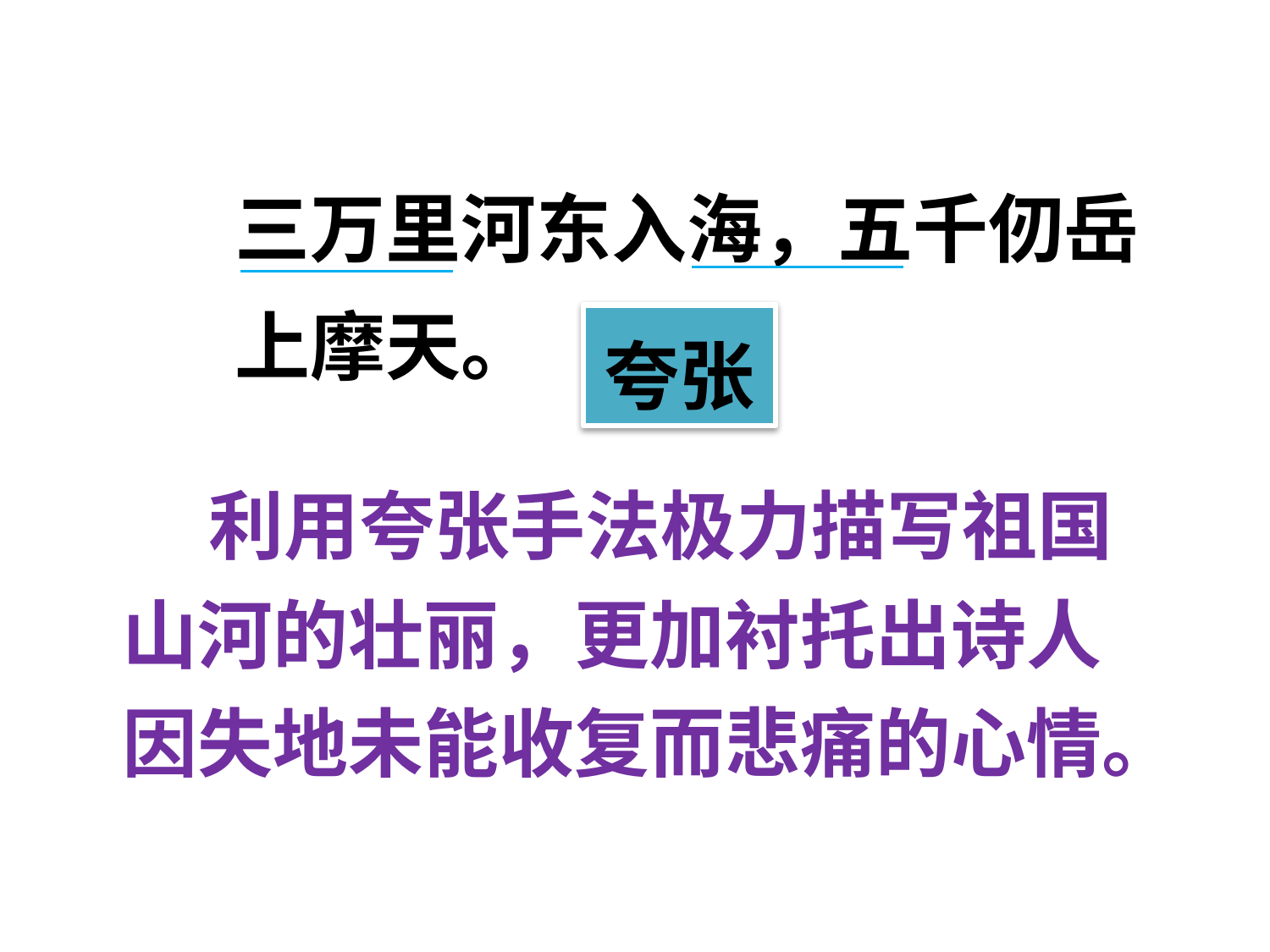

三万里河东入海，五千仞岳上摩天。
夸张
    利用夸张手法极力描写祖国山河的壮丽，更加衬托出诗人因失地未能收复而悲痛的心情。